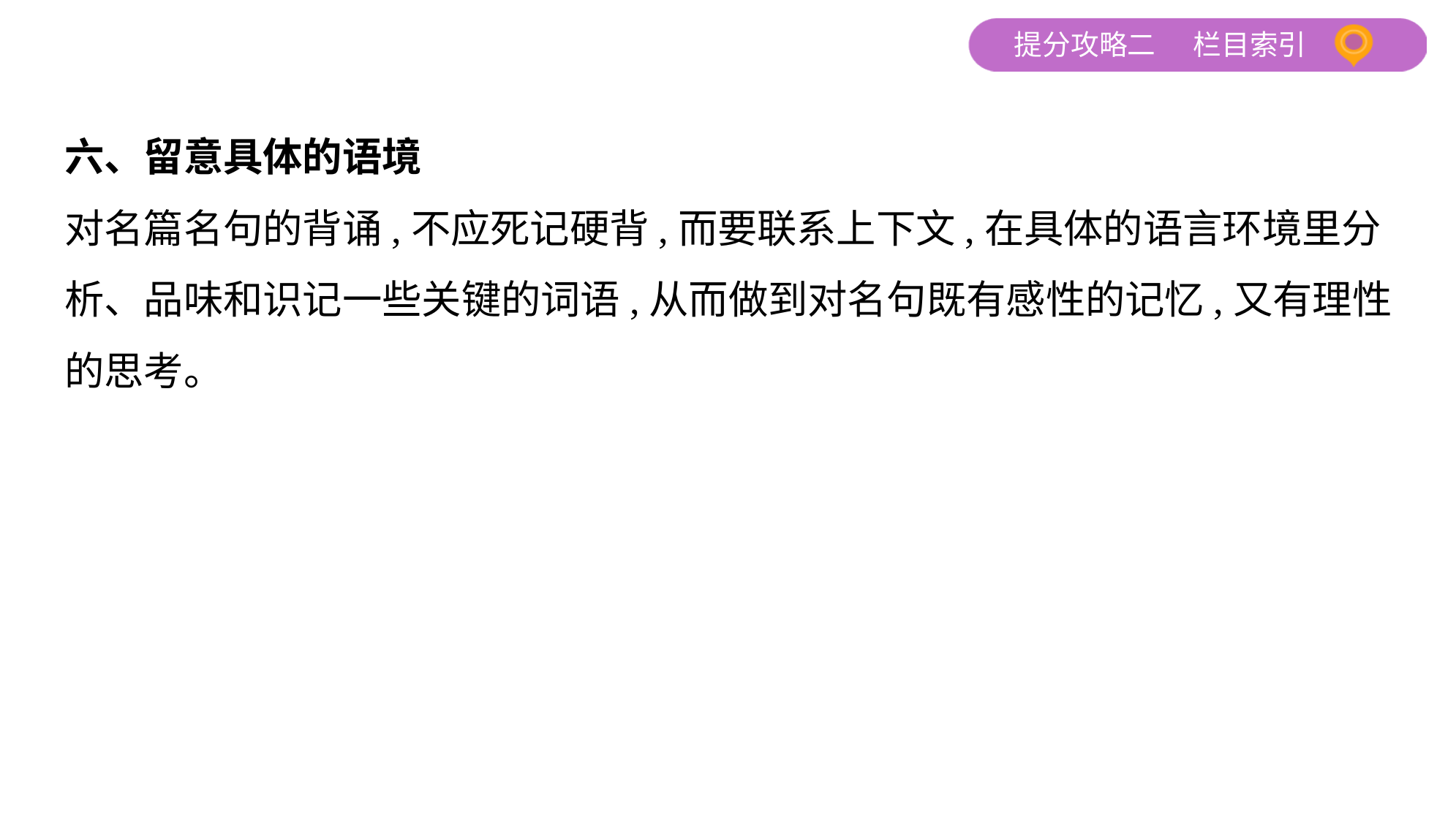

六、留意具体的语境
对名篇名句的背诵,不应死记硬背,而要联系上下文,在具体的语言环境里分
析、品味和识记一些关键的词语,从而做到对名句既有感性的记忆,又有理性
的思考。